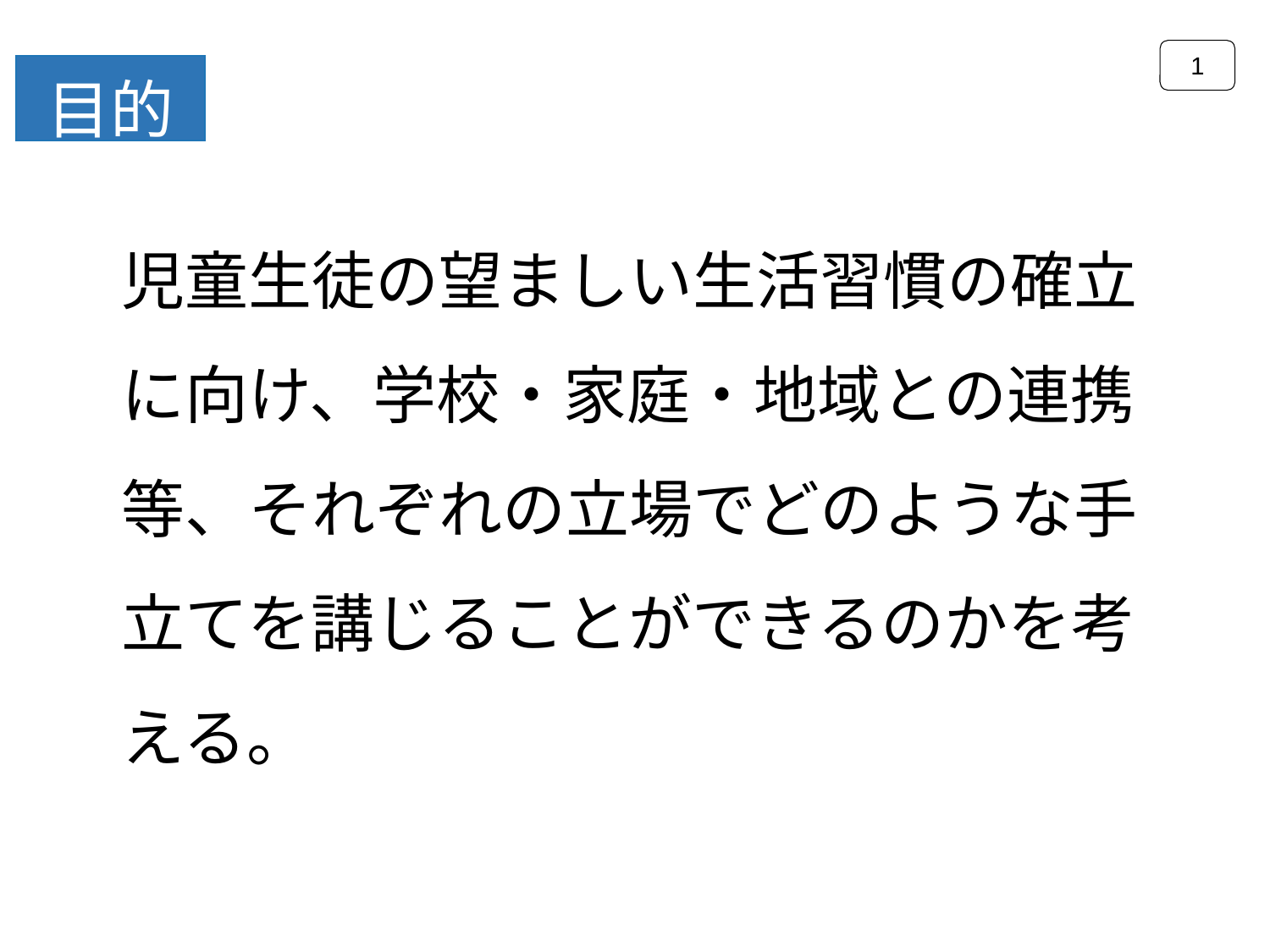

1
目的
児童生徒の望ましい生活習慣の確立に向け、学校・家庭・地域との連携等、それぞれの立場でどのような手立てを講じることができるのかを考える。